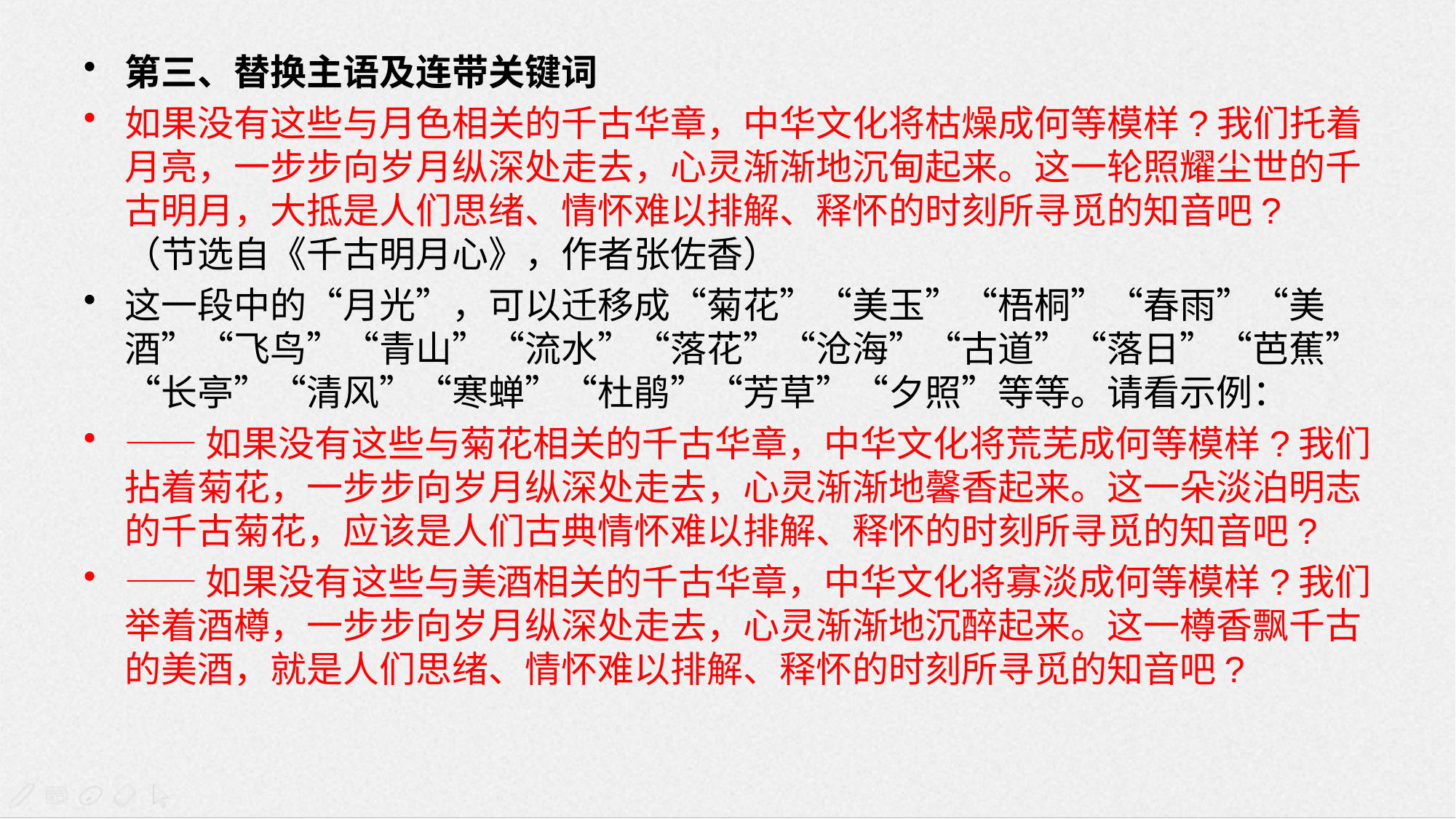

第三、替换主语及连带关键词
如果没有这些与月色相关的千古华章，中华文化将枯燥成何等模样?我们托着月亮，一步步向岁月纵深处走去，心灵渐渐地沉甸起来。这一轮照耀尘世的千古明月，大抵是人们思绪、情怀难以排解、释怀的时刻所寻觅的知音吧? （节选自《千古明月心》，作者张佐香）
这一段中的“月光”，可以迁移成“菊花”“美玉”“梧桐”“春雨”“美酒”“飞鸟”“青山”“流水”“落花”“沧海”“古道”“落日”“芭蕉”“长亭”“清风”“寒蝉”“杜鹃”“芳草”“夕照”等等。请看示例：
——如果没有这些与菊花相关的千古华章，中华文化将荒芜成何等模样?我们拈着菊花，一步步向岁月纵深处走去，心灵渐渐地馨香起来。这一朵淡泊明志的千古菊花，应该是人们古典情怀难以排解、释怀的时刻所寻觅的知音吧?
——如果没有这些与美酒相关的千古华章，中华文化将寡淡成何等模样?我们举着酒樽，一步步向岁月纵深处走去，心灵渐渐地沉醉起来。这一樽香飘千古的美酒，就是人们思绪、情怀难以排解、释怀的时刻所寻觅的知音吧?